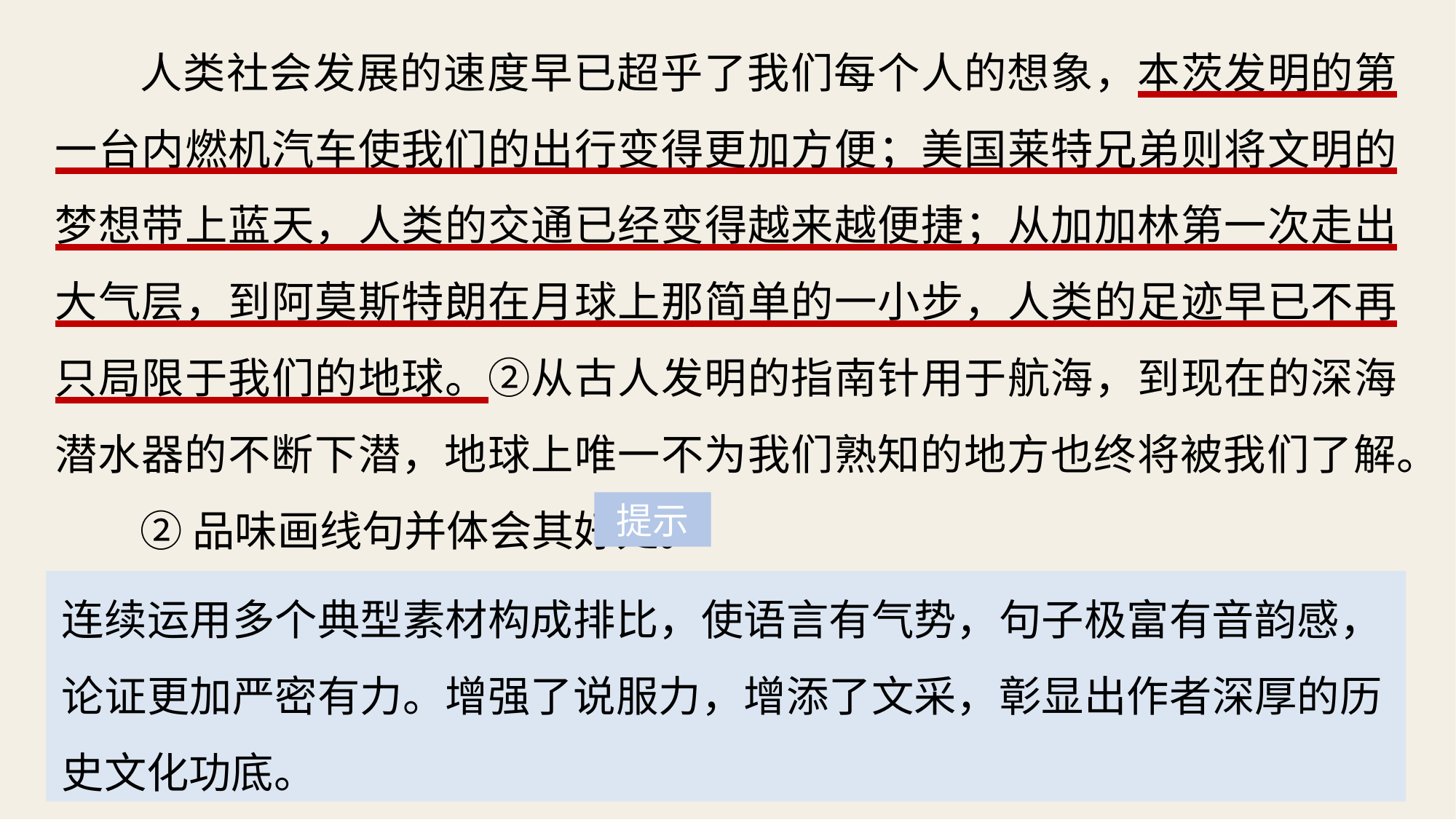

人类社会发展的速度早已超乎了我们每个人的想象，本茨发明的第一台内燃机汽车使我们的出行变得更加方便；美国莱特兄弟则将文明的梦想带上蓝天，人类的交通已经变得越来越便捷；从加加林第一次走出大气层，到阿莫斯特朗在月球上那简单的一小步，人类的足迹早已不再只局限于我们的地球。②从古人发明的指南针用于航海，到现在的深海潜水器的不断下潜，地球上唯一不为我们熟知的地方也终将被我们了解。
②品味画线句并体会其好处。
提示
连续运用多个典型素材构成排比，使语言有气势，句子极富有音韵感，论证更加严密有力。增强了说服力，增添了文采，彰显出作者深厚的历史文化功底。